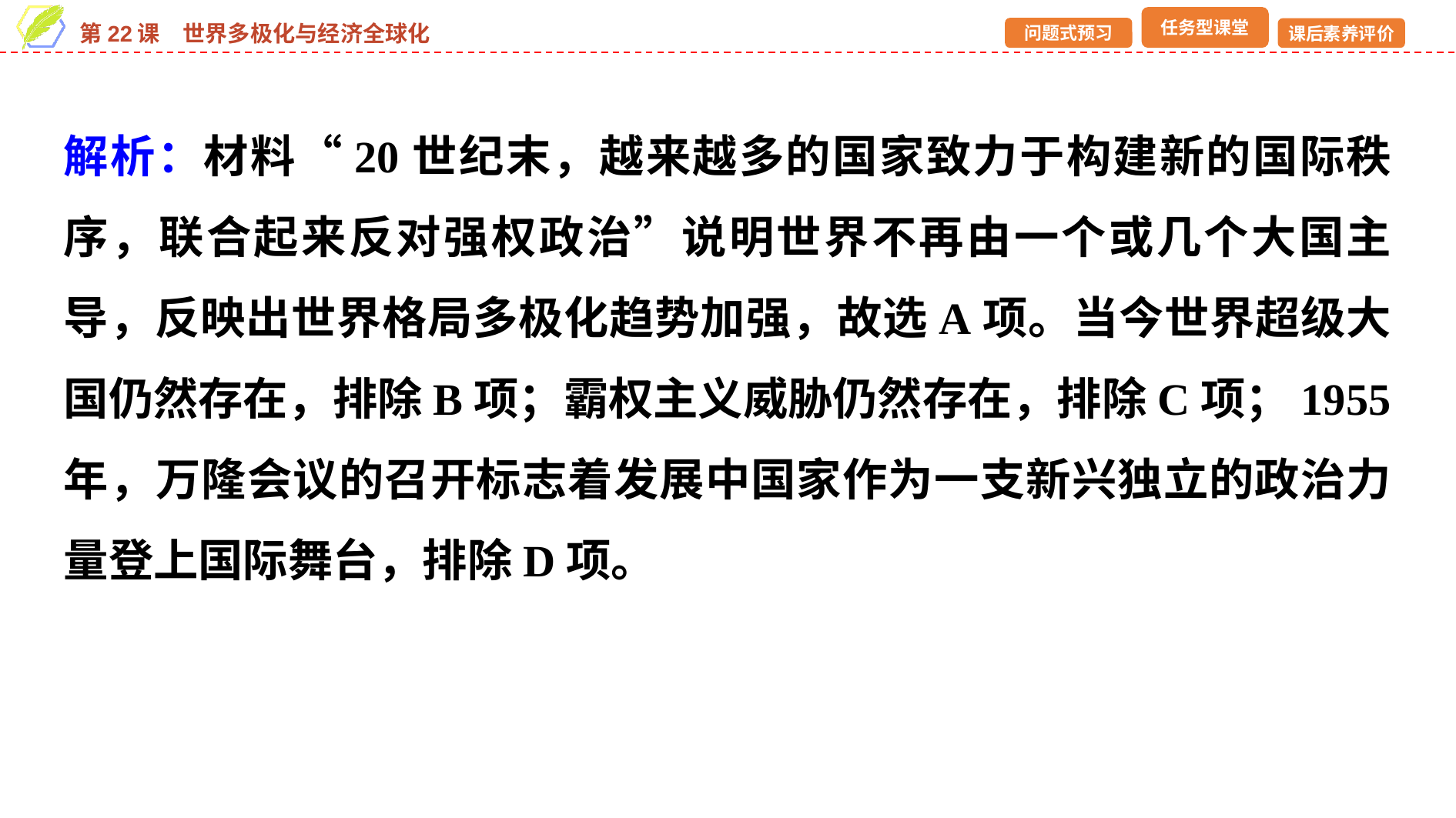

解析：材料“20世纪末，越来越多的国家致力于构建新的国际秩序，联合起来反对强权政治”说明世界不再由一个或几个大国主导，反映出世界格局多极化趋势加强，故选A项。当今世界超级大国仍然存在，排除B项；霸权主义威胁仍然存在，排除C项；1955年，万隆会议的召开标志着发展中国家作为一支新兴独立的政治力量登上国际舞台，排除D项。